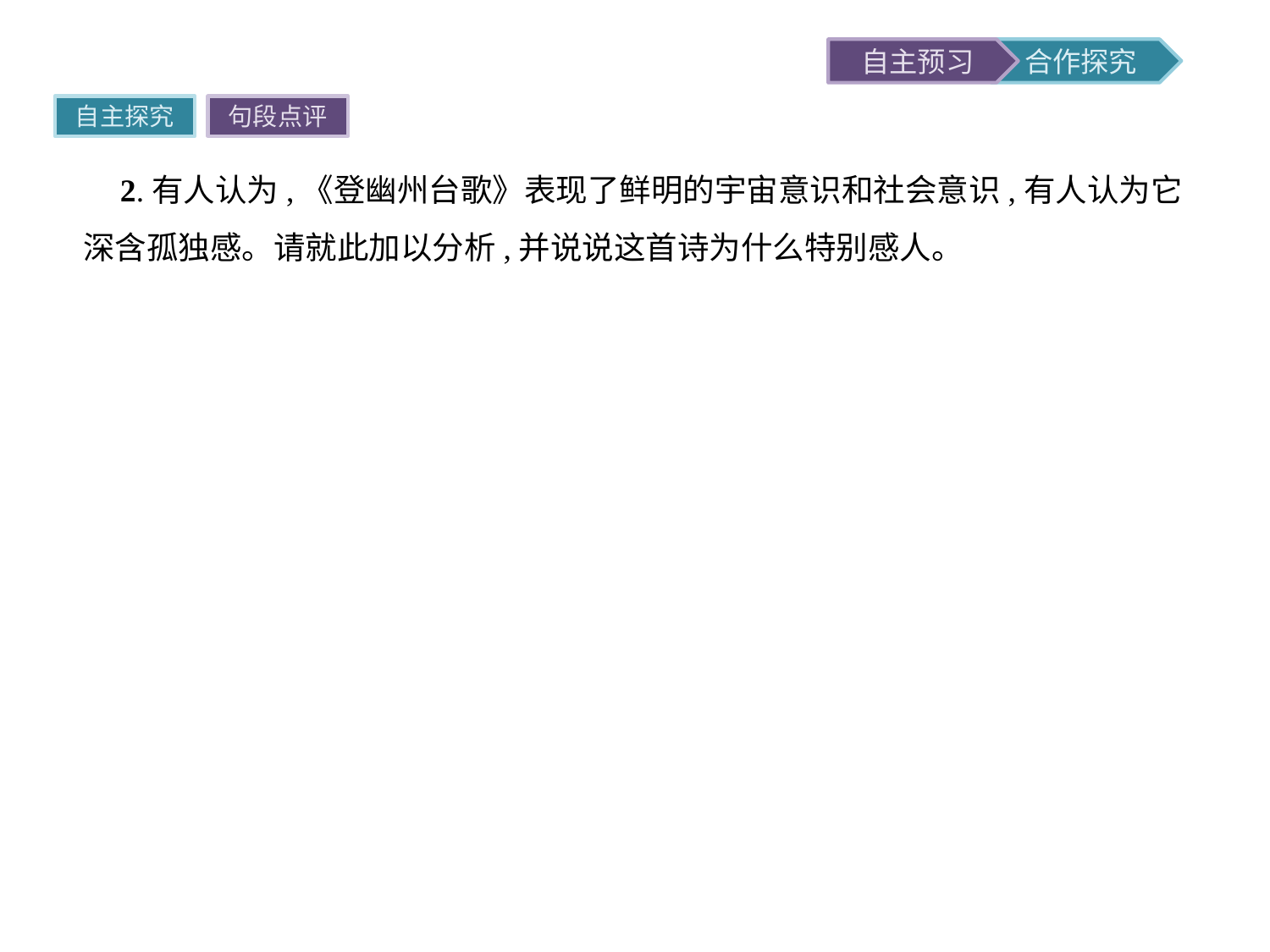

自主探究
句段点评
2.有人认为,《登幽州台歌》表现了鲜明的宇宙意识和社会意识,有人认为它深含孤独感。请就此加以分析,并说说这首诗为什么特别感人。
提示:所谓宇宙意识,指诗中那个“念”字句,想象宇宙时空的无限,一方面表现出诗人抱负之非凡,另一方面又在这无限的时空背景下更显出人的渺小、人生的短暂。而所谓社会意识,当指诗中两个“见”字句,联想起古代那个思贤若渴的燕昭王,自己便油然而生一种生不逢时的不遇之感,并由此推测未来,更显出对今人的不屑。诗人渴望积极参与政事,表达了对现实的不满和忧虑,这充分表现了诗人强烈的社会意识。因为“胸中自有万古,眼底更无一人”形成强烈的反差,让诗作深含一种从未有人道及的孤独感,正因为这样也就特别感人。另外,诗作特别感人,还因为它的情真意切,发泄了士大夫们的一种典型情绪。征战途遇古迹登台而怀古,古今对比,感慨万千,有感而发,虽然脱口而出,直抒胸臆,但却因为发出了千百年来怀才不遇之士的共同心声,所以特别感人。